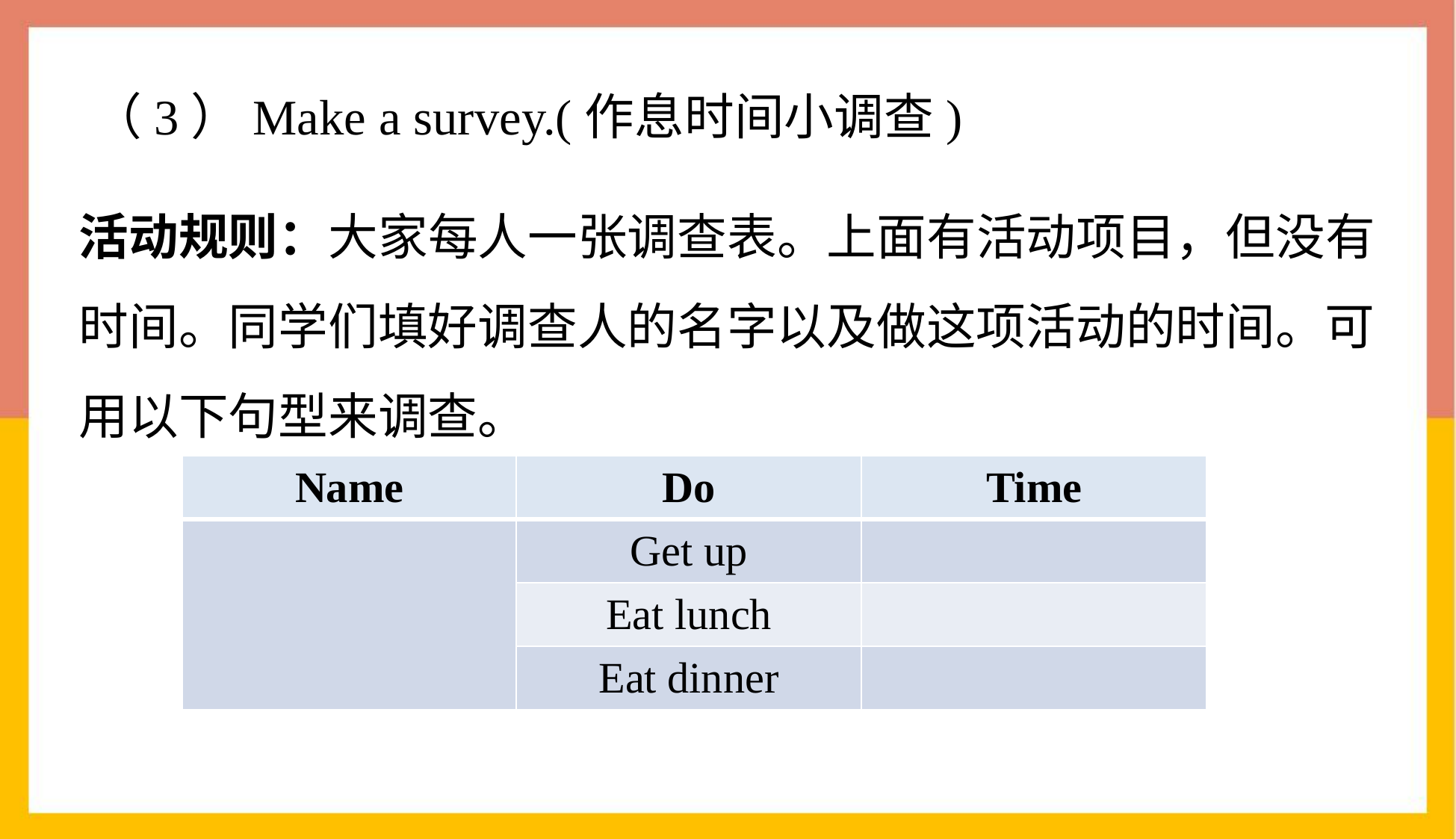

# （3）Make a survey.(作息时间小调查)
活动规则：大家每人一张调查表。上面有活动项目，但没有时间。同学们填好调查人的名字以及做这项活动的时间。可用以下句型来调查。
| Name | Do | Time |
| --- | --- | --- |
|  | Get up |  |
|  | Eat lunch |  |
|  | Eat dinner |  |